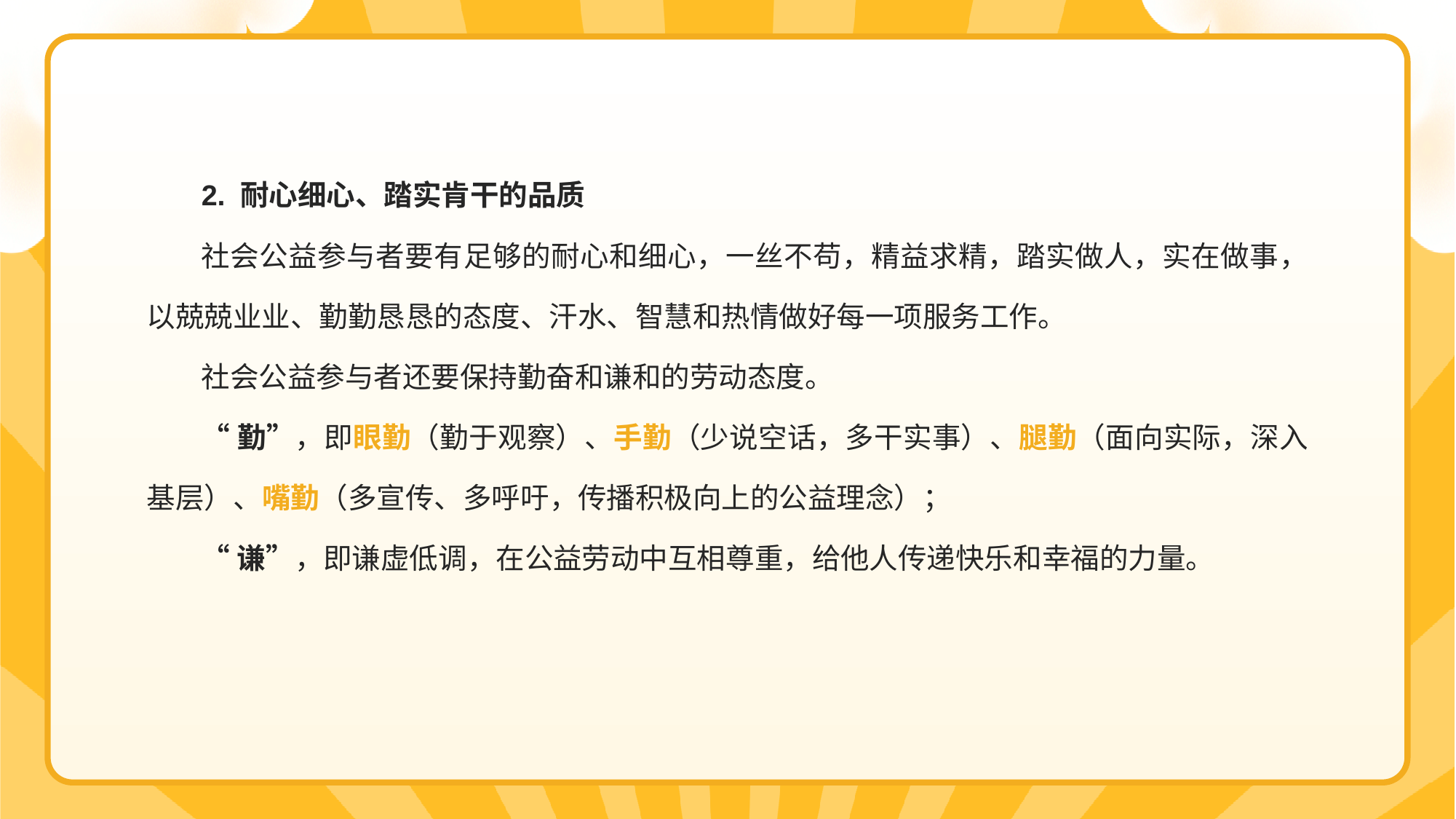

2. 耐心细心、踏实肯干的品质
社会公益参与者要有足够的耐心和细心，一丝不苟，精益求精，踏实做人，实在做事，以兢兢业业、勤勤恳恳的态度、汗水、智慧和热情做好每一项服务工作。
社会公益参与者还要保持勤奋和谦和的劳动态度。
“勤”，即眼勤（勤于观察）、手勤（少说空话，多干实事）、腿勤（面向实际，深入基层）、嘴勤（多宣传、多呼吁，传播积极向上的公益理念）；
“谦”，即谦虚低调，在公益劳动中互相尊重，给他人传递快乐和幸福的力量。